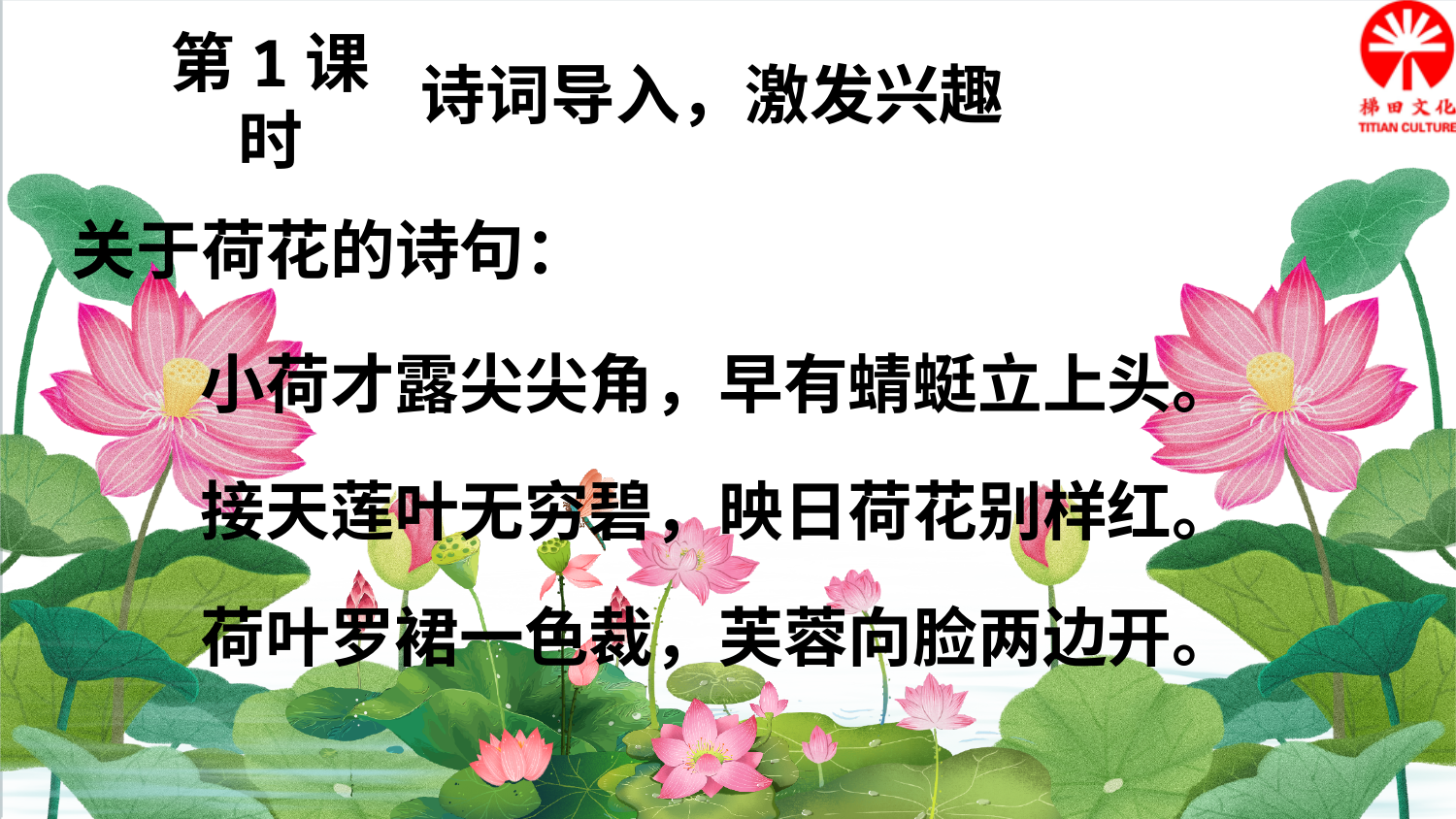

第1课时
诗词导入，激发兴趣
关于荷花的诗句：
小荷才露尖尖角，早有蜻蜓立上头。
接天莲叶无穷碧，映日荷花别样红。
荷叶罗裙一色裁，芙蓉向脸两边开。